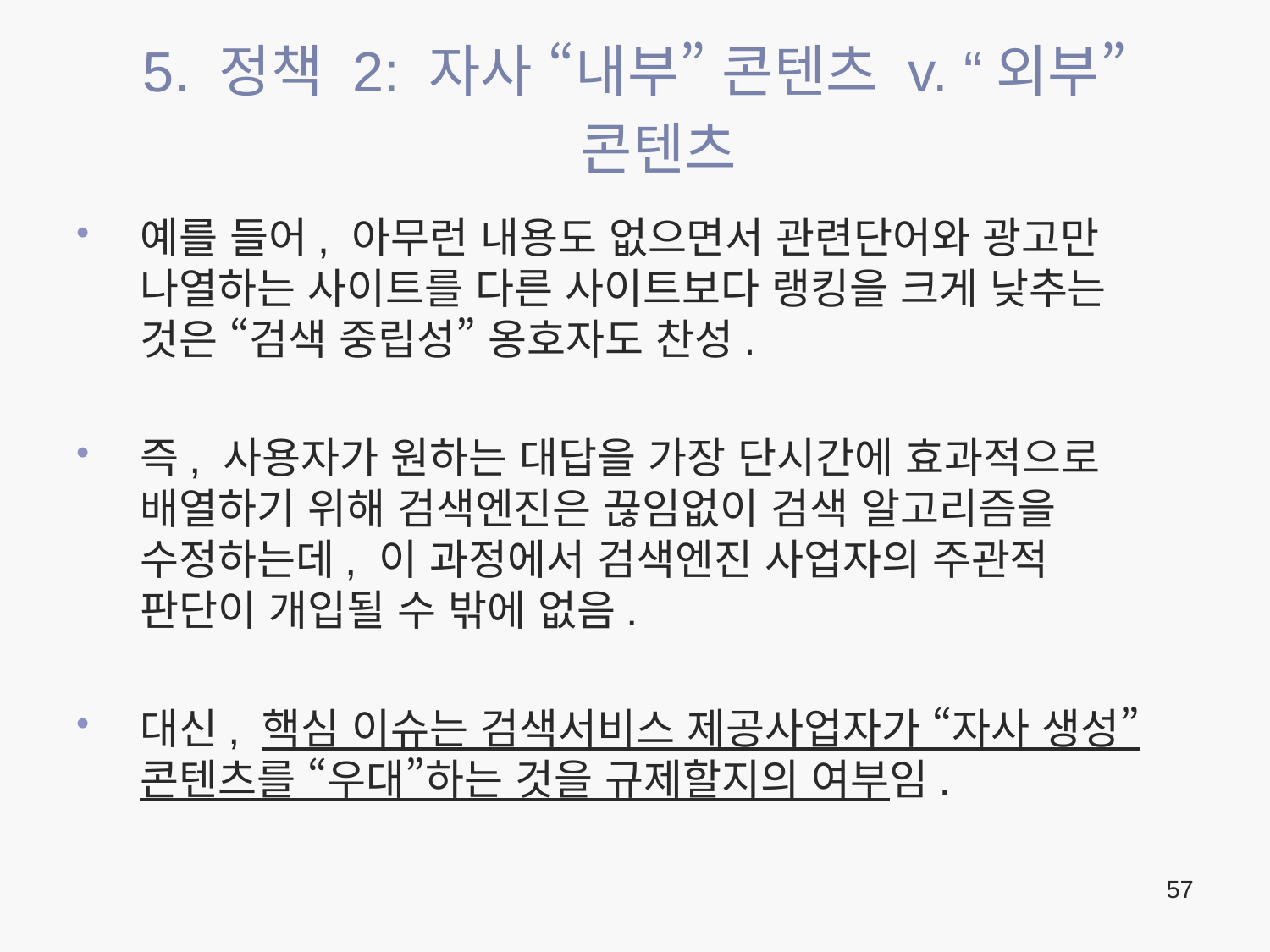

# 5. 정책 2: 자사 “내부” 콘텐츠 v. “외부” 콘텐츠
예를 들어, 아무런 내용도 없으면서 관련단어와 광고만 나열하는 사이트를 다른 사이트보다 랭킹을 크게 낮추는 것은 “검색 중립성” 옹호자도 찬성.

즉, 사용자가 원하는 대답을 가장 단시간에 효과적으로 배열하기 위해 검색엔진은 끊임없이 검색 알고리즘을 수정하는데, 이 과정에서 검색엔진 사업자의 주관적   판단이 개입될 수 밖에 없음.

대신, 핵심 이슈는 검색서비스 제공사업자가 “자사 생성” 콘텐츠를 “우대”하는 것을 규제할지의 여부임.

57